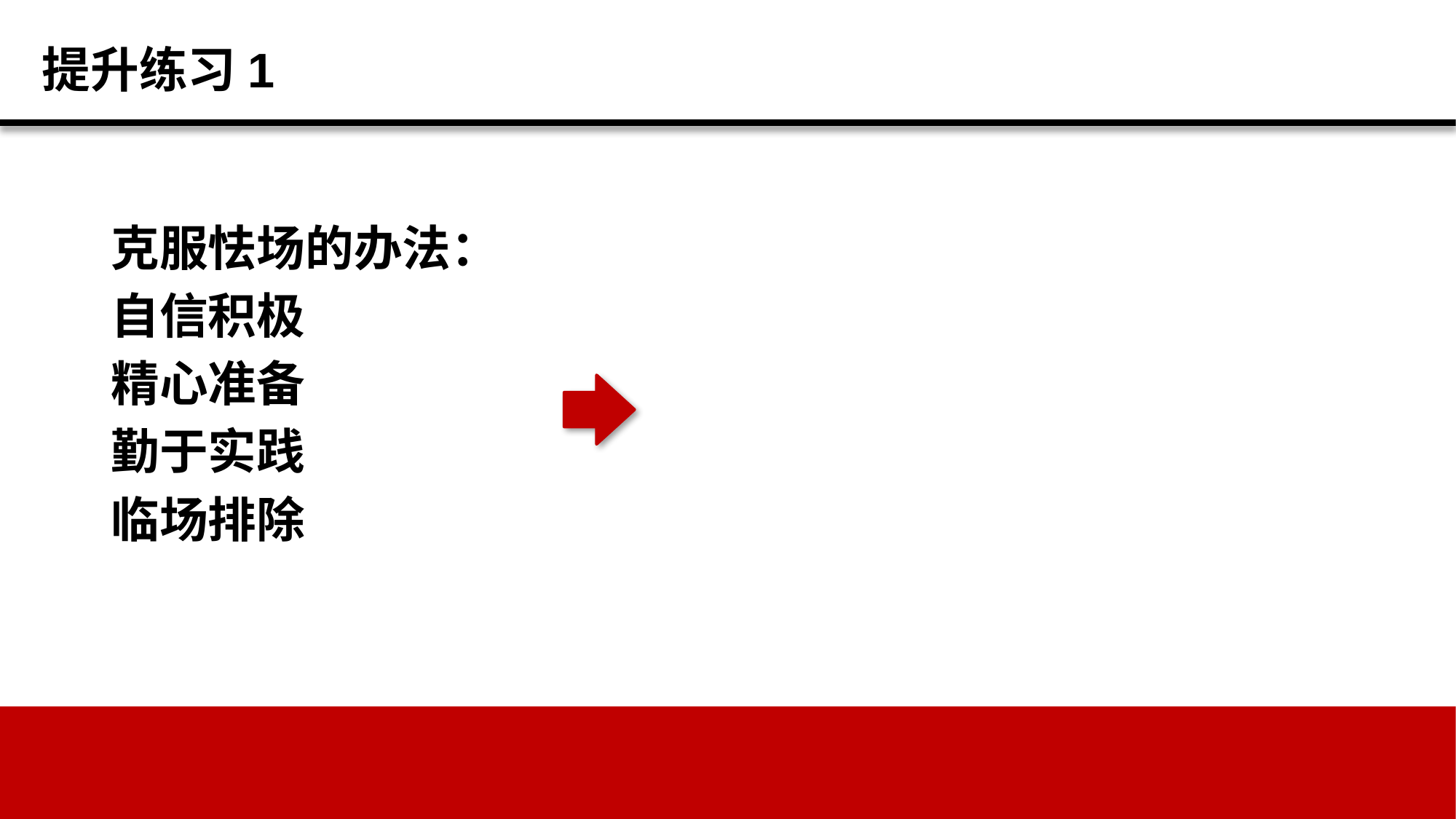

提升练习1
克服
怯场
自信
积极
精心
准备
勤于
实践
临场
排除
克服怯场的办法：
自信积极
精心准备
勤于实践
临场排除